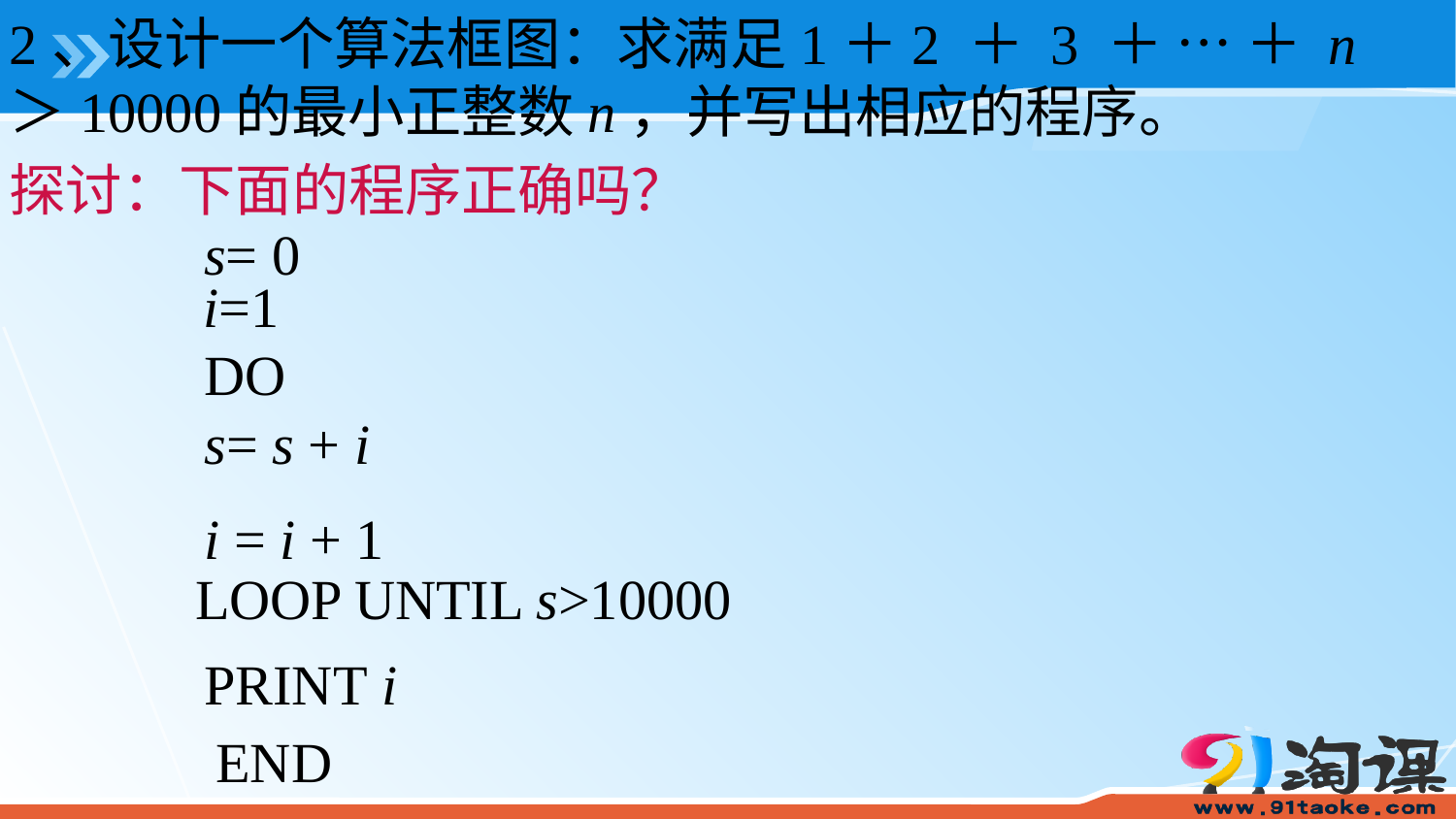

2、设计一个算法框图：求满足1＋2 ＋ 3 ＋ … ＋ n＞10000的最小正整数n，并写出相应的程序。

探讨：下面的程序正确吗？
s= 0
i=1
DO
s= s + i
i = i + 1
LOOP UNTIL s>10000
PRINT i
END